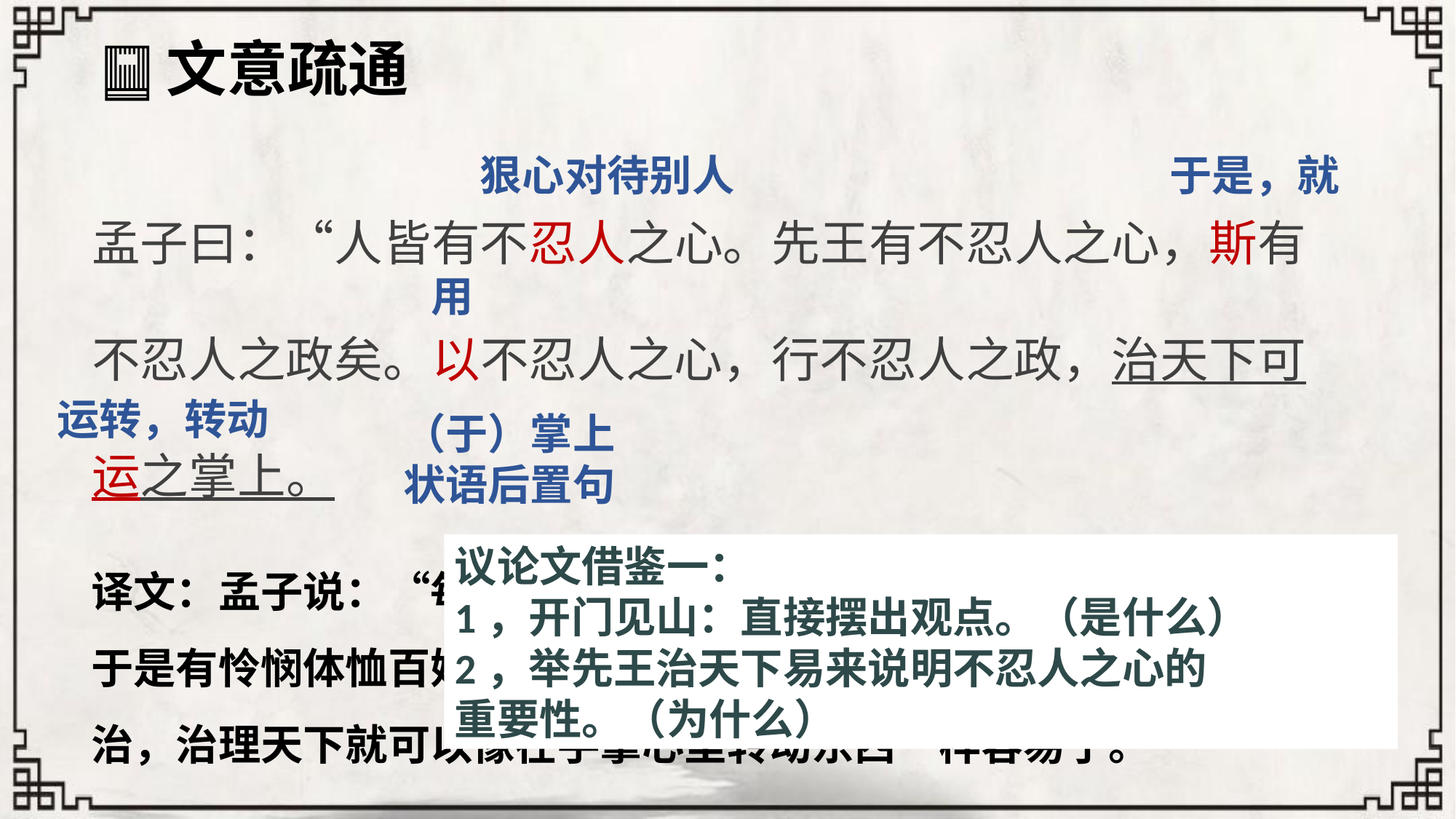

📕文意疏通
狠心对待别人
于是，就
孟子曰：“人皆有不忍人之心。先王有不忍人之心，斯有不忍人之政矣。以不忍人之心，行不忍人之政，治天下可运之掌上。

用
运转，转动
（于）掌上
状语后置句
译文：孟子说：“每个人都有怜爱别人的心。先王有怜爱别人的心，于是有怜悯体恤百姓的政治；用怜爱别人的心实行怜悯体恤百姓的政治，治理天下就可以像在手掌心里转动东西一样容易了。
议论文借鉴一：
1，开门见山：直接摆出观点。（是什么）
2，举先王治天下易来说明不忍人之心的
重要性。（为什么）